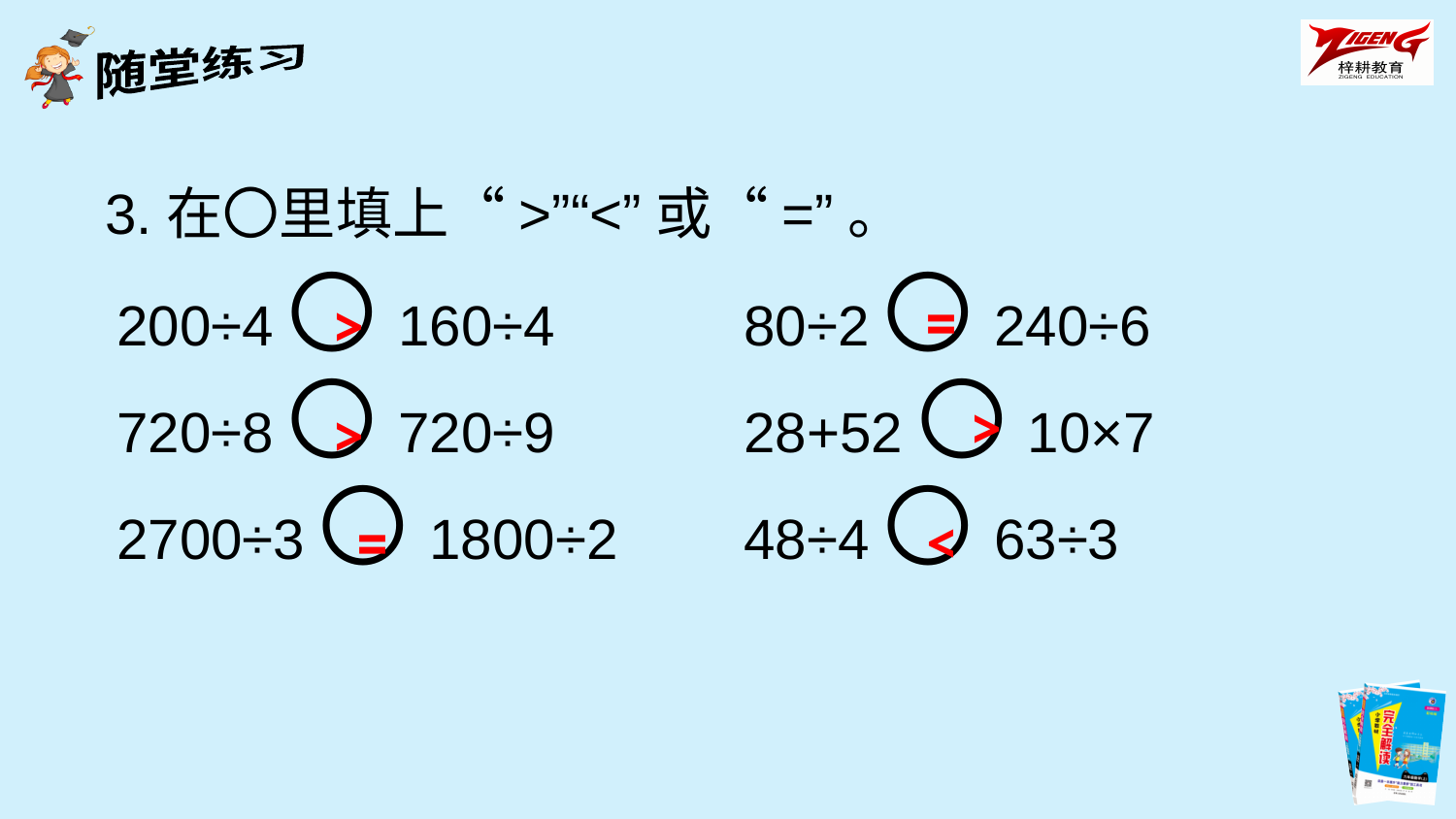

3.在〇里填上“>”“<”或“=”。
=
200÷4〇160÷4            80÷2〇240÷6
720÷8〇720÷9            28+52〇10×7
2700÷3〇1800÷2        48÷4〇63÷3
>
>
>
=
<